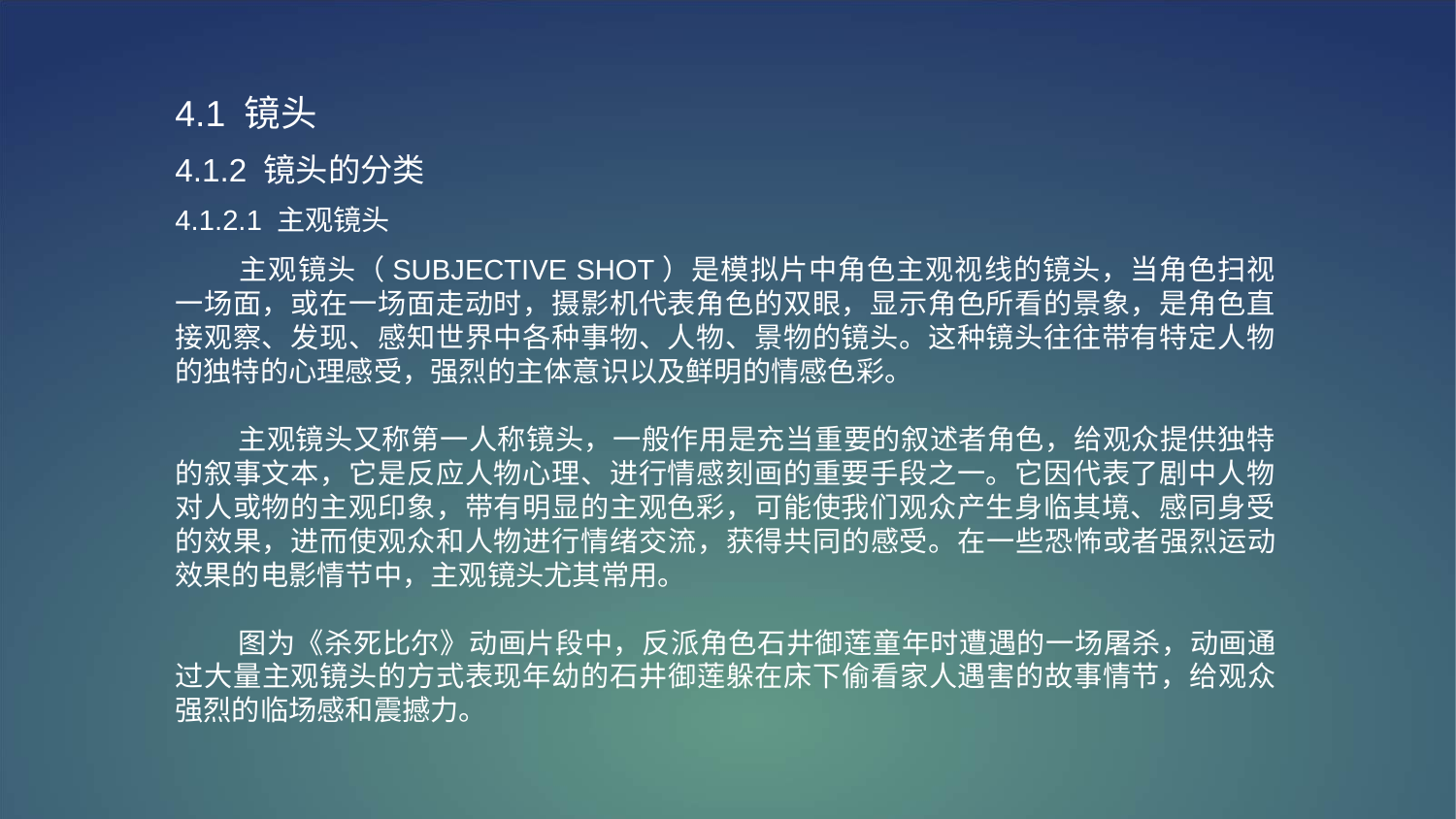

4.1 镜头
4.1.2 镜头的分类
4.1.2.1 主观镜头
  主观镜头（SUBJECTIVE SHOT）是模拟片中角色主观视线的镜头，当角色扫视一场面，或在一场面走动时，摄影机代表角色的双眼，显示角色所看的景象，是角色直接观察、发现、感知世界中各种事物、人物、景物的镜头。这种镜头往往带有特定人物的独特的心理感受，强烈的主体意识以及鲜明的情感色彩。

  主观镜头又称第一人称镜头，一般作用是充当重要的叙述者角色，给观众提供独特的叙事文本，它是反应人物心理、进行情感刻画的重要手段之一。它因代表了剧中人物对人或物的主观印象，带有明显的主观色彩，可能使我们观众产生身临其境、感同身受的效果，进而使观众和人物进行情绪交流，获得共同的感受。在一些恐怖或者强烈运动效果的电影情节中，主观镜头尤其常用。

  图为《杀死比尔》动画片段中，反派角色石井御莲童年时遭遇的一场屠杀，动画通过大量主观镜头的方式表现年幼的石井御莲躲在床下偷看家人遇害的故事情节，给观众强烈的临场感和震撼力。